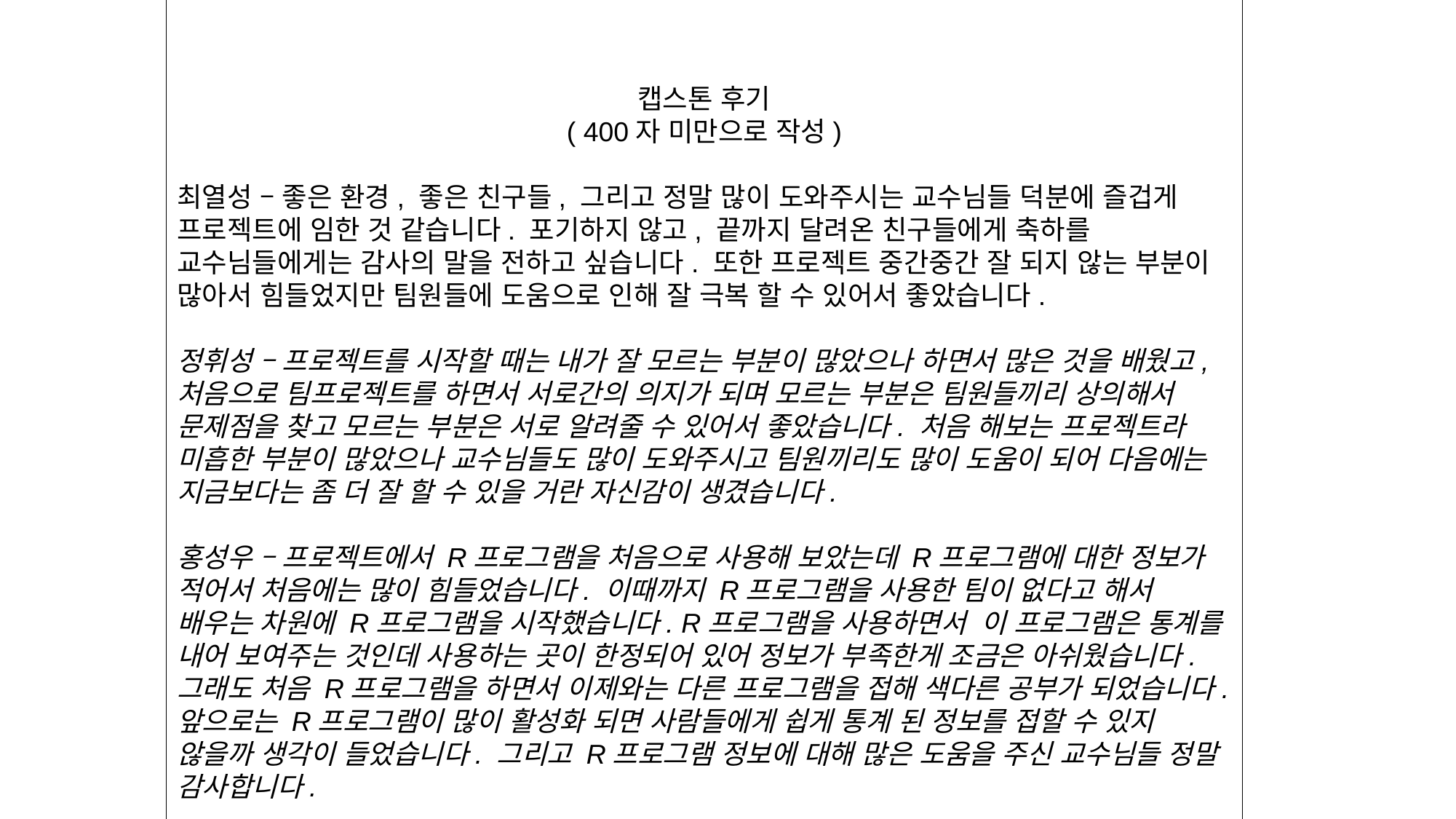

캡스톤 후기
( 400자 미만으로 작성)

최열성 – 좋은 환경, 좋은 친구들, 그리고 정말 많이 도와주시는 교수님들 덕분에 즐겁게 프로젝트에 임한 것 같습니다. 포기하지 않고, 끝까지 달려온 친구들에게 축하를 교수님들에게는 감사의 말을 전하고 싶습니다. 또한 프로젝트 중간중간 잘 되지 않는 부분이 많아서 힘들었지만 팀원들에 도움으로 인해 잘 극복 할 수 있어서 좋았습니다.
정휘성 – 프로젝트를 시작할 때는 내가 잘 모르는 부분이 많았으나 하면서 많은 것을 배웠고, 처음으로 팀프로젝트를 하면서 서로간의 의지가 되며 모르는 부분은 팀원들끼리 상의해서 문제점을 찾고 모르는 부분은 서로 알려줄 수 있어서 좋았습니다. 처음 해보는 프로젝트라 미흡한 부분이 많았으나 교수님들도 많이 도와주시고 팀원끼리도 많이 도움이 되어 다음에는 지금보다는 좀 더 잘 할 수 있을 거란 자신감이 생겼습니다.

홍성우 – 프로젝트에서 R프로그램을 처음으로 사용해 보았는데 R프로그램에 대한 정보가 적어서 처음에는 많이 힘들었습니다. 이때까지 R프로그램을 사용한 팀이 없다고 해서 배우는 차원에 R프로그램을 시작했습니다. R프로그램을 사용하면서  이 프로그램은 통계를 내어 보여주는 것인데 사용하는 곳이 한정되어 있어 정보가 부족한게 조금은 아쉬웠습니다. 그래도 처음 R프로그램을 하면서 이제와는 다른 프로그램을 접해 색다른 공부가 되었습니다. 앞으로는 R프로그램이 많이 활성화 되면 사람들에게 쉽게 통계 된 정보를 접할 수 있지 않을까 생각이 들었습니다. 그리고 R프로그램 정보에 대해 많은 도움을 주신 교수님들 정말 감사합니다.